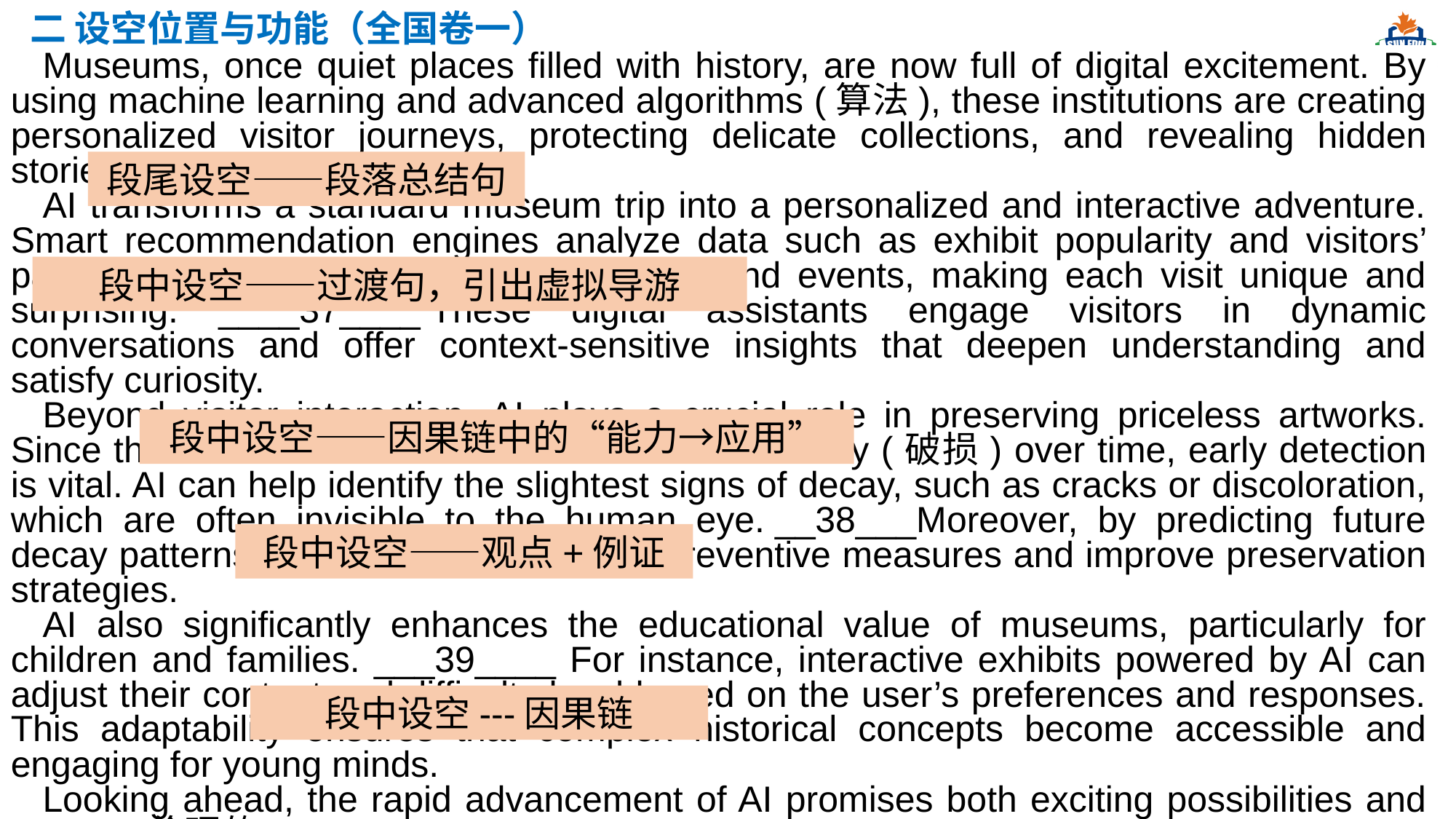

二 设空位置与功能（全国卷一）
Museums, once quiet places filled with history, are now full of digital excitement. By using machine learning and advanced algorithms (算法), these institutions are creating personalized visitor journeys, protecting delicate collections, and revealing hidden stories. 36_____________.
AI transforms a standard museum trip into a personalized and interactive adventure. Smart recommendation engines analyze data such as exhibit popularity and visitors’ past behavior to suggest specific exhibits and events, making each visit unique and surprising. ____37____ These digital assistants engage visitors in dynamic conversations and offer context-sensitive insights that deepen understanding and satisfy curiosity.
Beyond visitor interaction, AI plays a crucial role in preserving priceless artworks. Since the exhibits in museums sustain natural decay (破损) over time, early detection is vital. AI can help identify the slightest signs of decay, such as cracks or discoloration, which are often invisible to the human eye. __38___Moreover, by predicting future decay patterns, AI helps museums take preventive measures and improve preservation strategies.
AI also significantly enhances the educational value of museums, particularly for children and families. ___39____ For instance, interactive exhibits powered by AI can adjust their content and difficulty level based on the user’s preferences and responses. This adaptability ensures that complex historical concepts become accessible and engaging for young minds.
Looking ahead, the rapid advancement of AI promises both exciting possibilities and ethical (伦理的) challenges. Museums are working together with AI ethicists to develop fair algorithms. ____40____ Strict policies should be established to protect visitors’ information.
段尾设空——段落总结句
段中设空——过渡句，引出虚拟导游
段中设空——因果链中的“能力→应用”
段中设空——观点+例证
段中设空---因果链